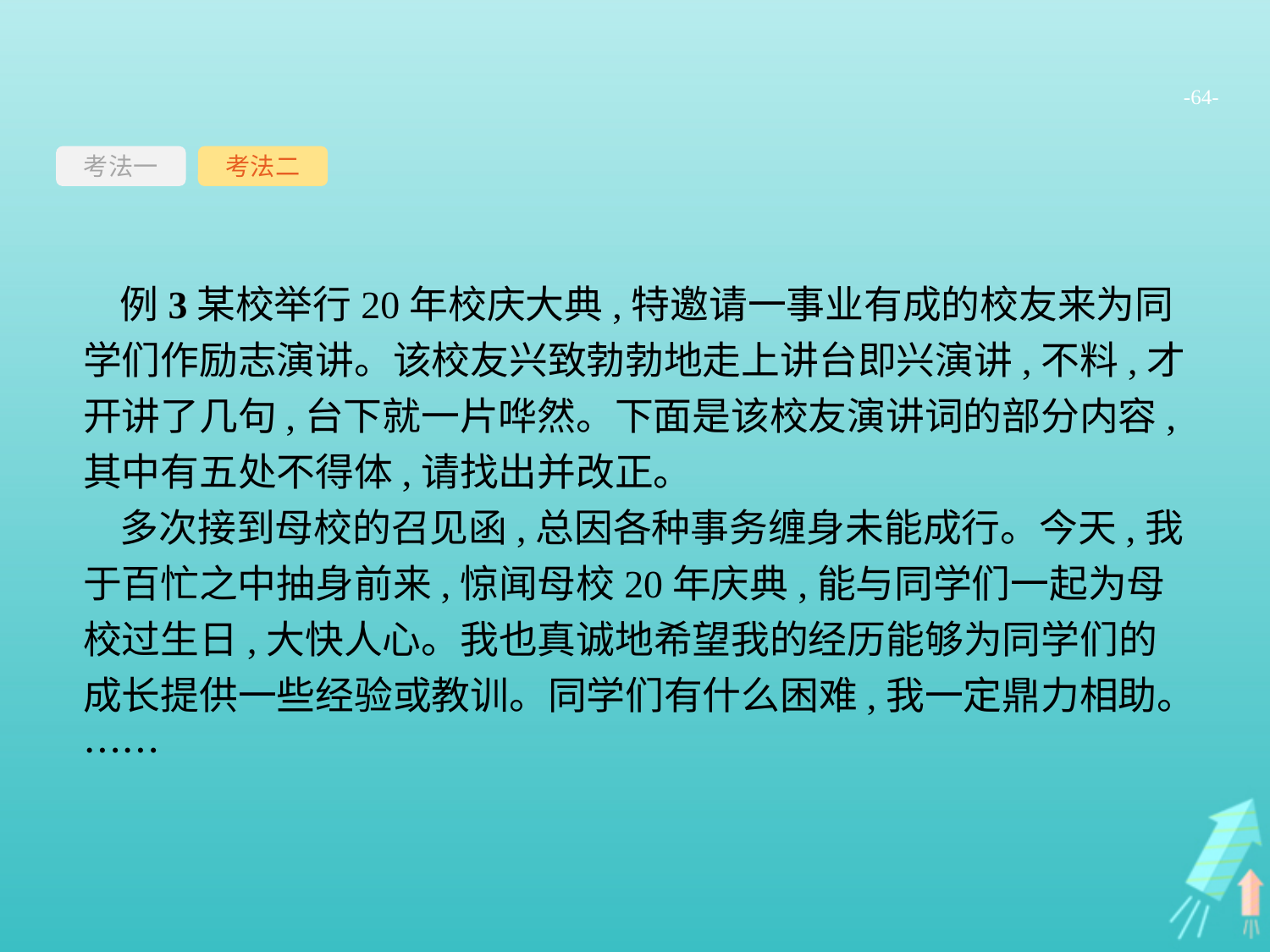

-64-
考法一
考法二
例3某校举行20年校庆大典,特邀请一事业有成的校友来为同学们作励志演讲。该校友兴致勃勃地走上讲台即兴演讲,不料,才开讲了几句,台下就一片哗然。下面是该校友演讲词的部分内容,其中有五处不得体,请找出并改正。
多次接到母校的召见函,总因各种事务缠身未能成行。今天,我于百忙之中抽身前来,惊闻母校20年庆典,能与同学们一起为母校过生日,大快人心。我也真诚地希望我的经历能够为同学们的成长提供一些经验或教训。同学们有什么困难,我一定鼎力相助。……